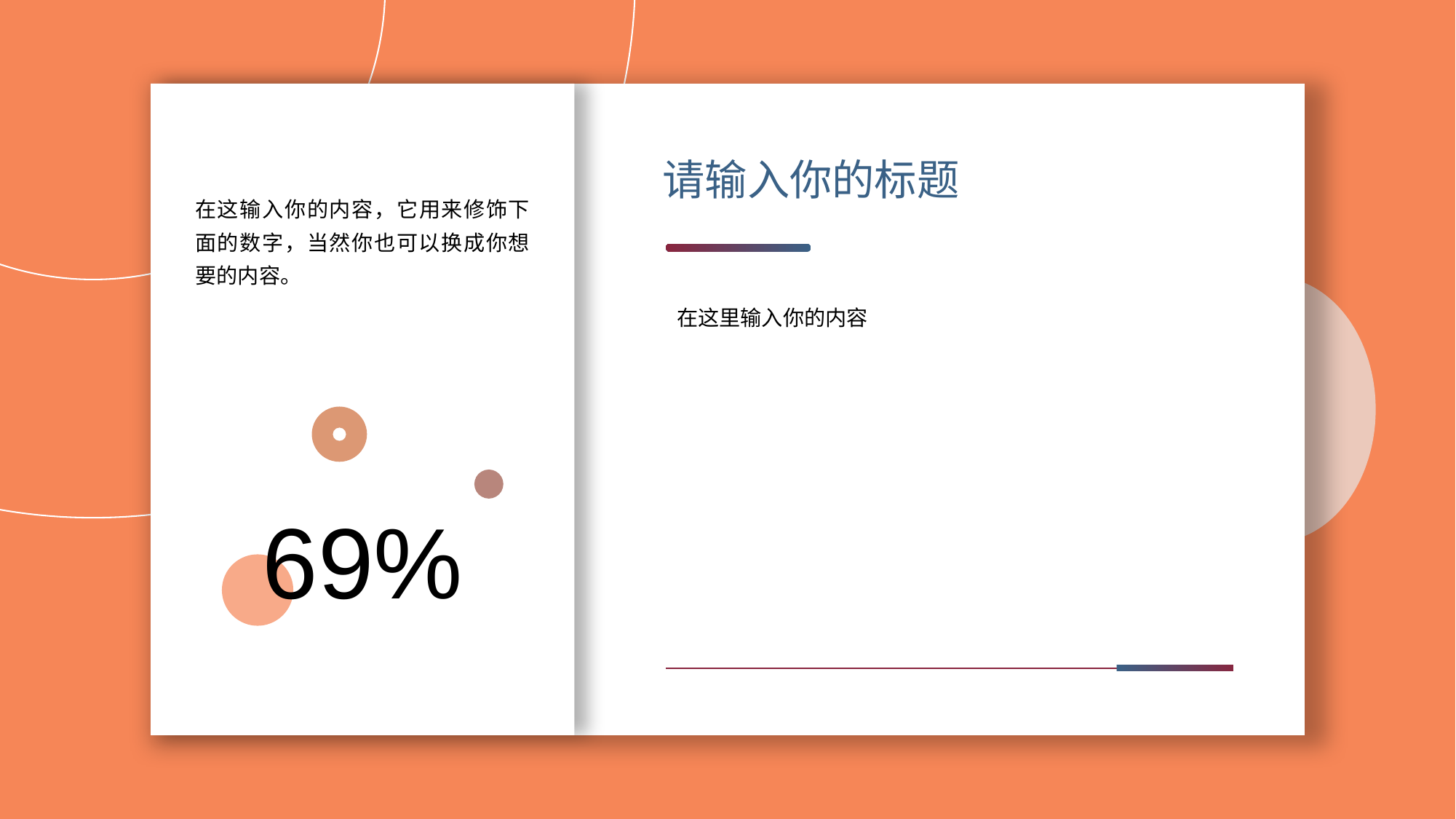

请输入你的标题
在这输入你的内容，它用来修饰下面的数字，当然你也可以换成你想要的内容。

在这里输入你的内容

69%